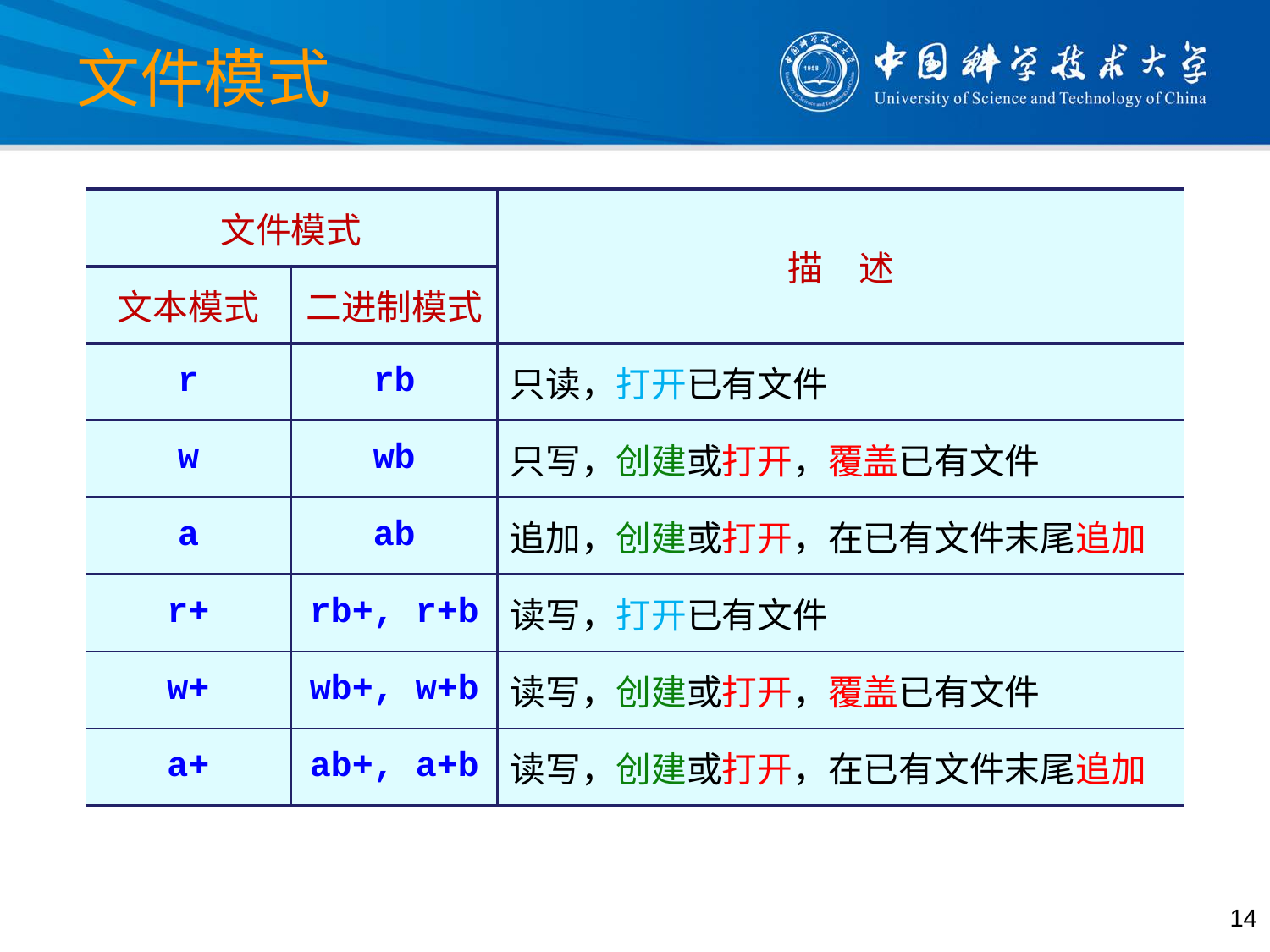

# 文件模式
| 文件模式 |  | 描　述 |
| --- | --- | --- |
| 文本模式 | 二进制模式 |  |
| r | rb | 只读，打开已有文件 |
| w | wb | 只写，创建或打开，覆盖已有文件 |
| a | ab | 追加，创建或打开，在已有文件末尾追加 |
| r+ | rb+, r+b | 读写，打开已有文件 |
| w+ | wb+, w+b | 读写，创建或打开，覆盖已有文件 |
| a+ | ab+, a+b | 读写，创建或打开，在已有文件末尾追加 |
14